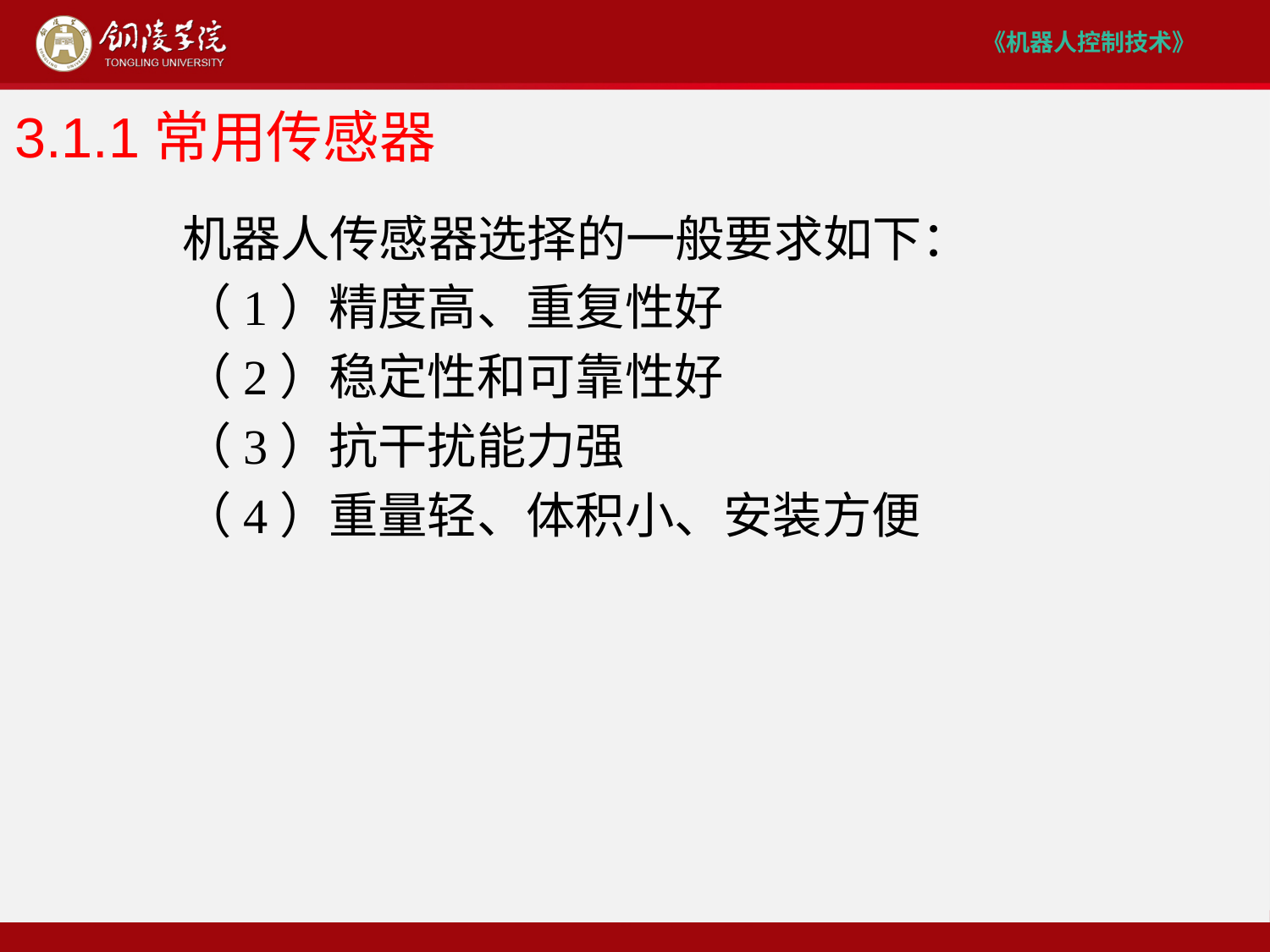

# 3.1.1常用传感器
机器人传感器选择的一般要求如下：
（1）精度高、重复性好
（2）稳定性和可靠性好
（3）抗干扰能力强
（4）重量轻、体积小、安装方便